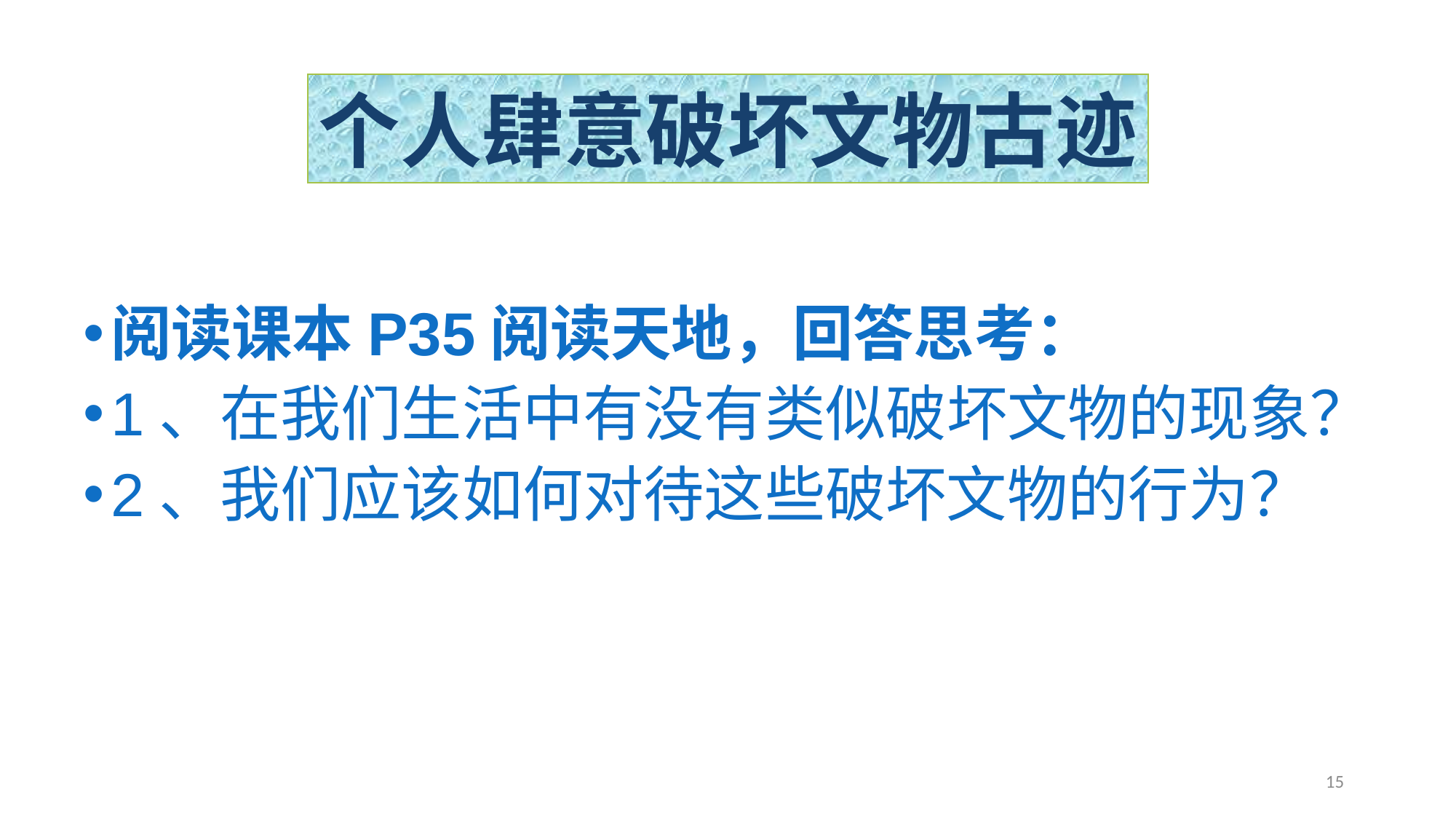

个人肆意破坏文物古迹
阅读课本P35阅读天地，回答思考：
1、在我们生活中有没有类似破坏文物的现象？
2、我们应该如何对待这些破坏文物的行为？

15